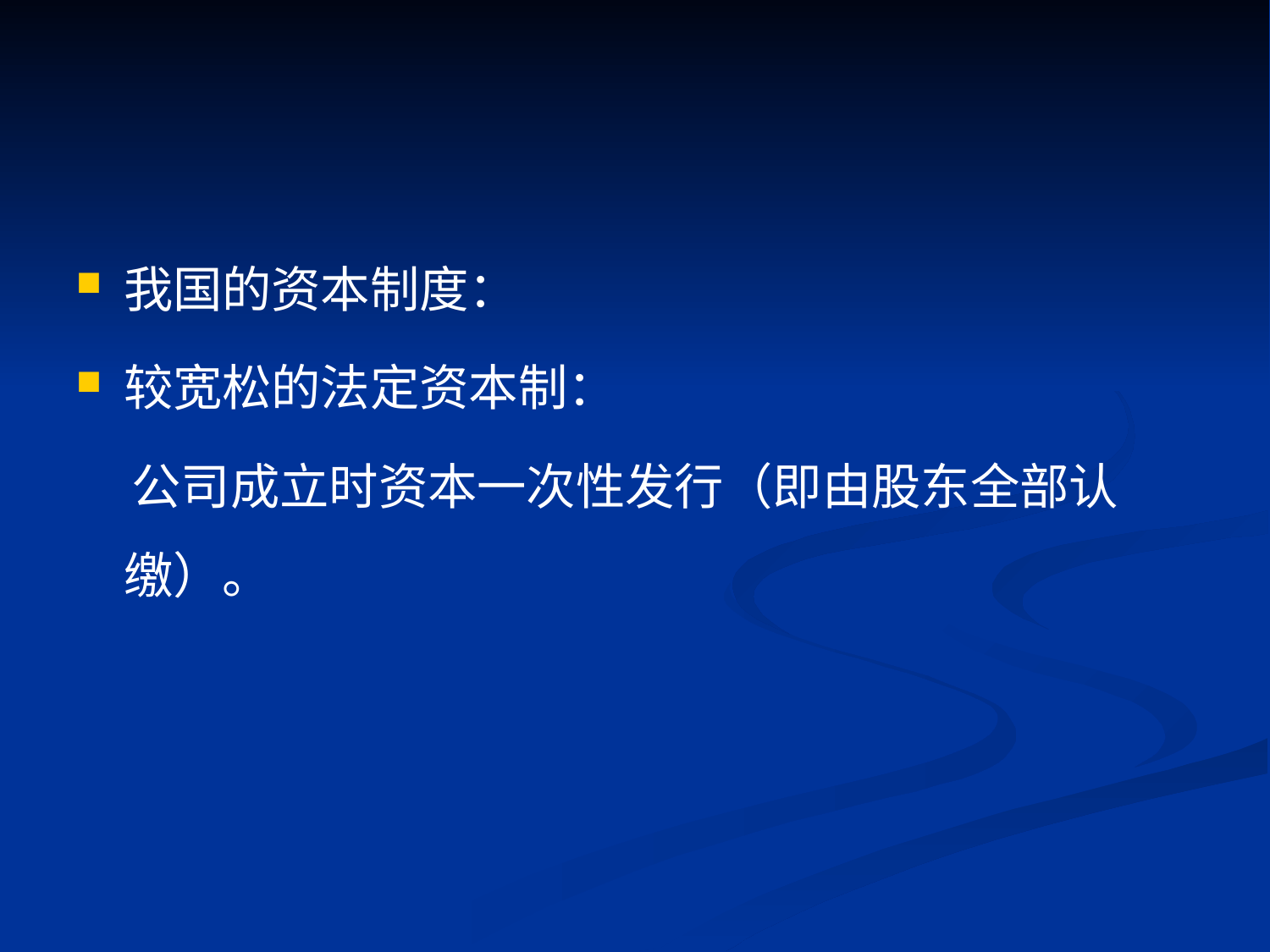

#
我国的资本制度：
较宽松的法定资本制：
    公司成立时资本一次性发行（即由股东全部认缴）。